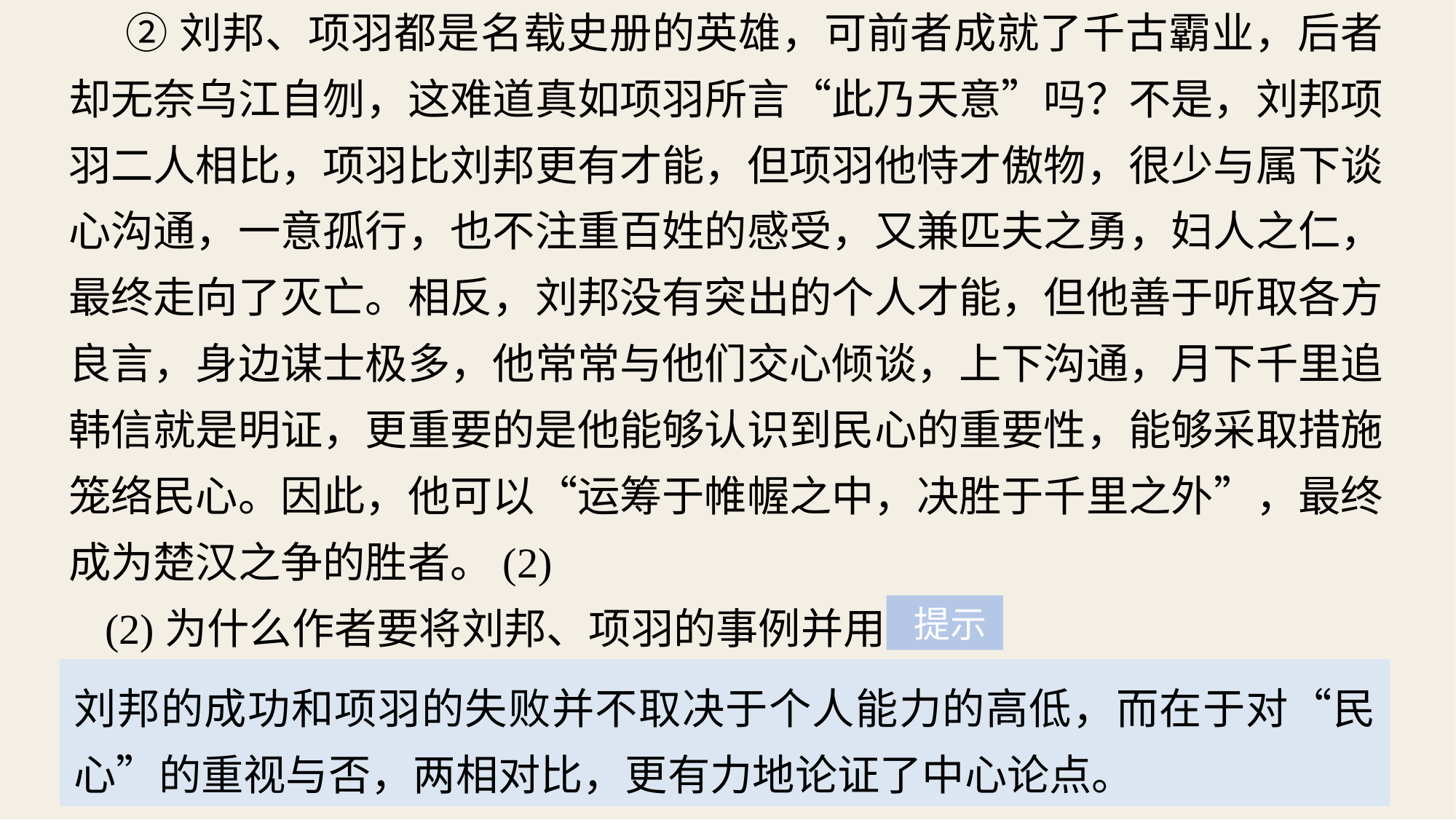

②刘邦、项羽都是名载史册的英雄，可前者成就了千古霸业，后者却无奈乌江自刎，这难道真如项羽所言“此乃天意”吗？不是，刘邦项羽二人相比，项羽比刘邦更有才能，但项羽他恃才傲物，很少与属下谈心沟通，一意孤行，也不注重百姓的感受，又兼匹夫之勇，妇人之仁，最终走向了灭亡。相反，刘邦没有突出的个人才能，但他善于听取各方良言，身边谋士极多，他常常与他们交心倾谈，上下沟通，月下千里追韩信就是明证，更重要的是他能够认识到民心的重要性，能够采取措施笼络民心。因此，他可以“运筹于帷幄之中，决胜于千里之外”，最终成为楚汉之争的胜者。(2)
(2)为什么作者要将刘邦、项羽的事例并用？
 提示
刘邦的成功和项羽的失败并不取决于个人能力的高低，而在于对“民心”的重视与否，两相对比，更有力地论证了中心论点。